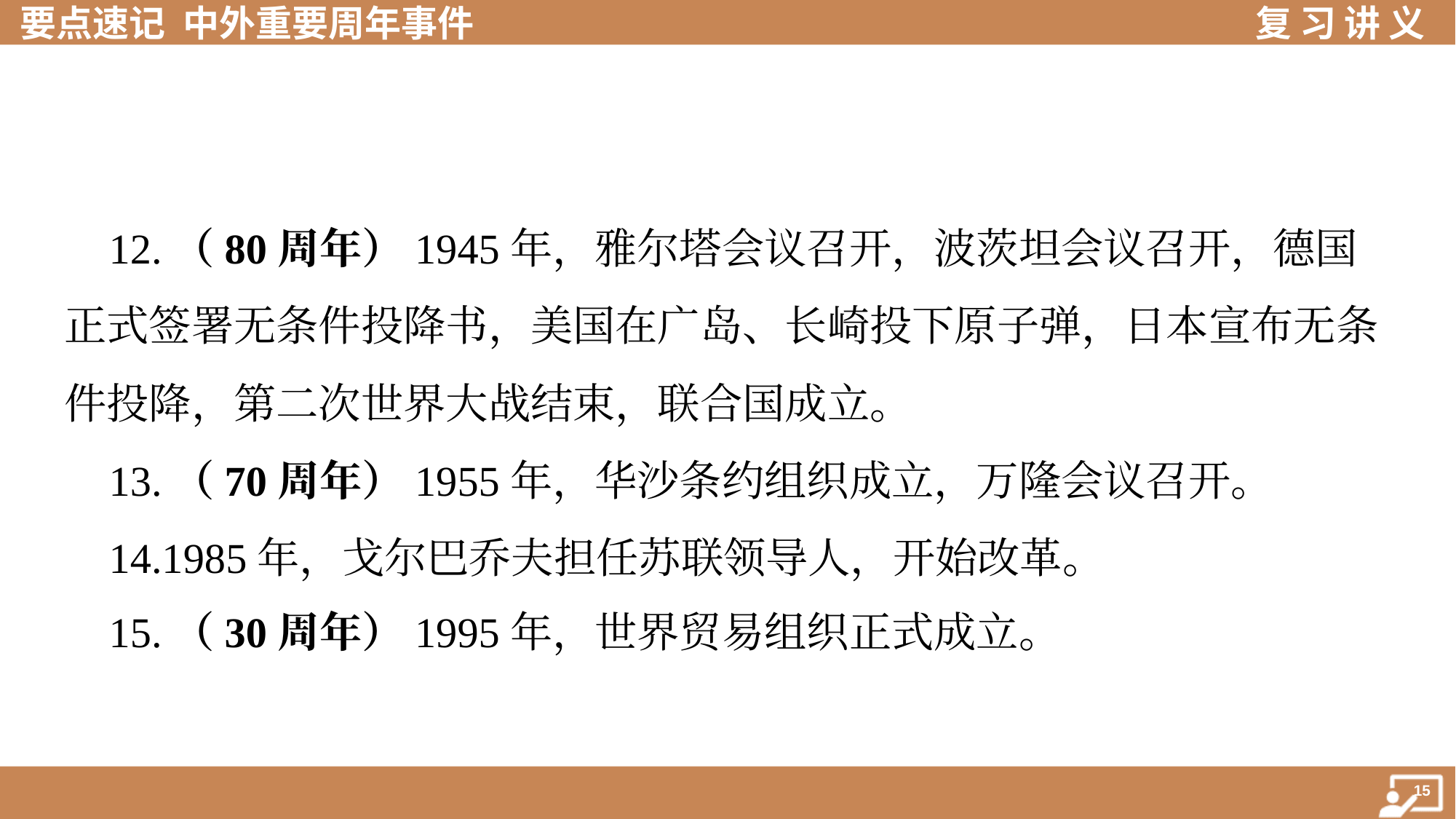

12.（80周年）1945年，雅尔塔会议召开，波茨坦会议召开，德国
正式签署无条件投降书，美国在广岛、长崎投下原子弹，日本宣布无条
件投降，第二次世界大战结束，联合国成立。
    13.（70周年）1955年，华沙条约组织成立，万隆会议召开。
    14.1985年，戈尔巴乔夫担任苏联领导人，开始改革。
    15.（30周年）1995年，世界贸易组织正式成立。